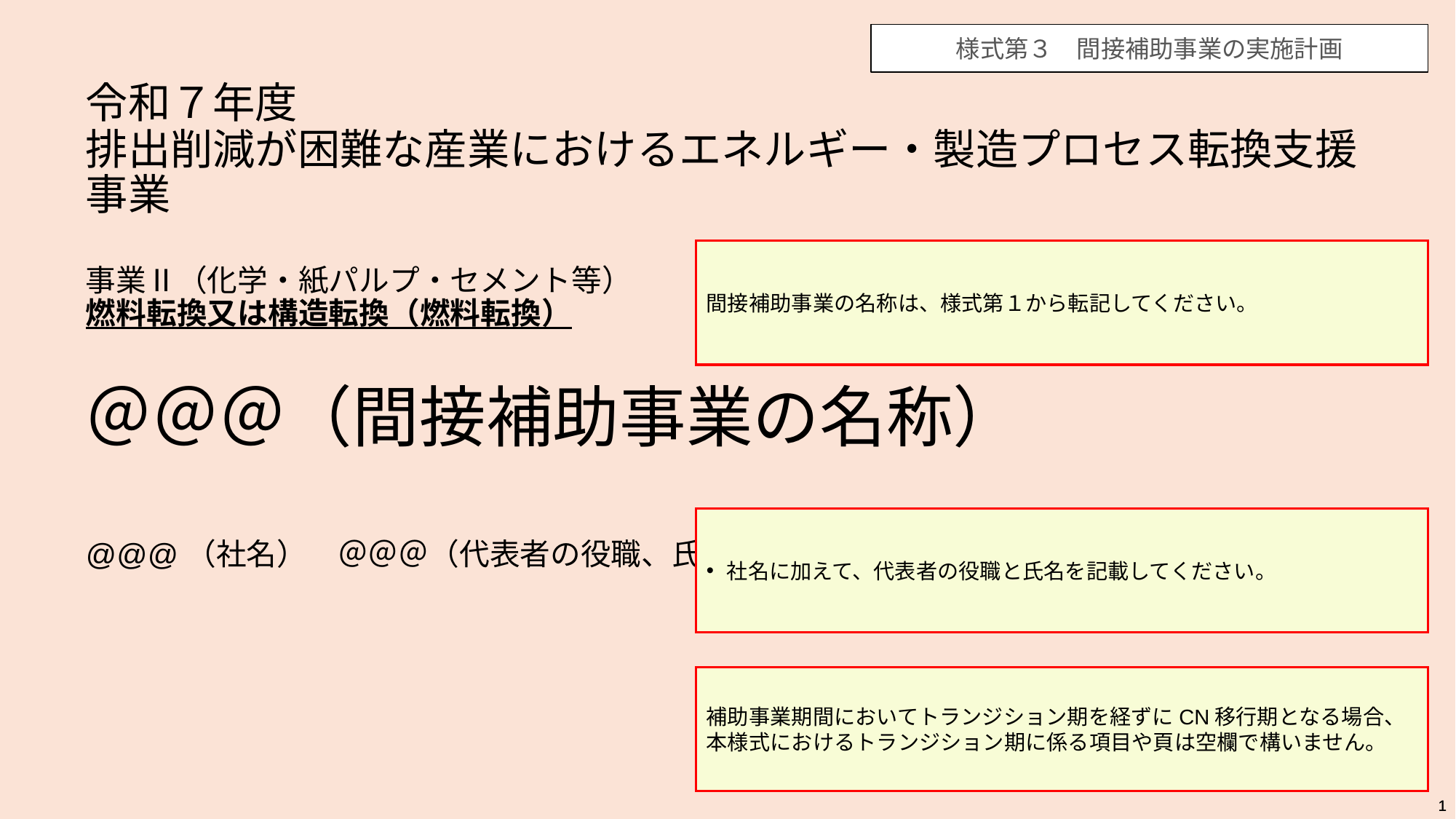

様式第３　間接補助事業の実施計画
令和７年度
排出削減が困難な産業におけるエネルギー・製造プロセス転換支援事業

事業Ⅱ（化学・紙パルプ・セメント等）
燃料転換又は構造転換（燃料転換）

間接補助事業の名称は、様式第１から転記してください。
＠＠＠（間接補助事業の名称）
社名に加えて、代表者の役職と氏名を記載してください。
@@@（社名）　＠＠＠（代表者の役職、氏名）
補助事業期間においてトランジション期を経ずにCN移行期となる場合、本様式におけるトランジション期に係る項目や頁は空欄で構いません。